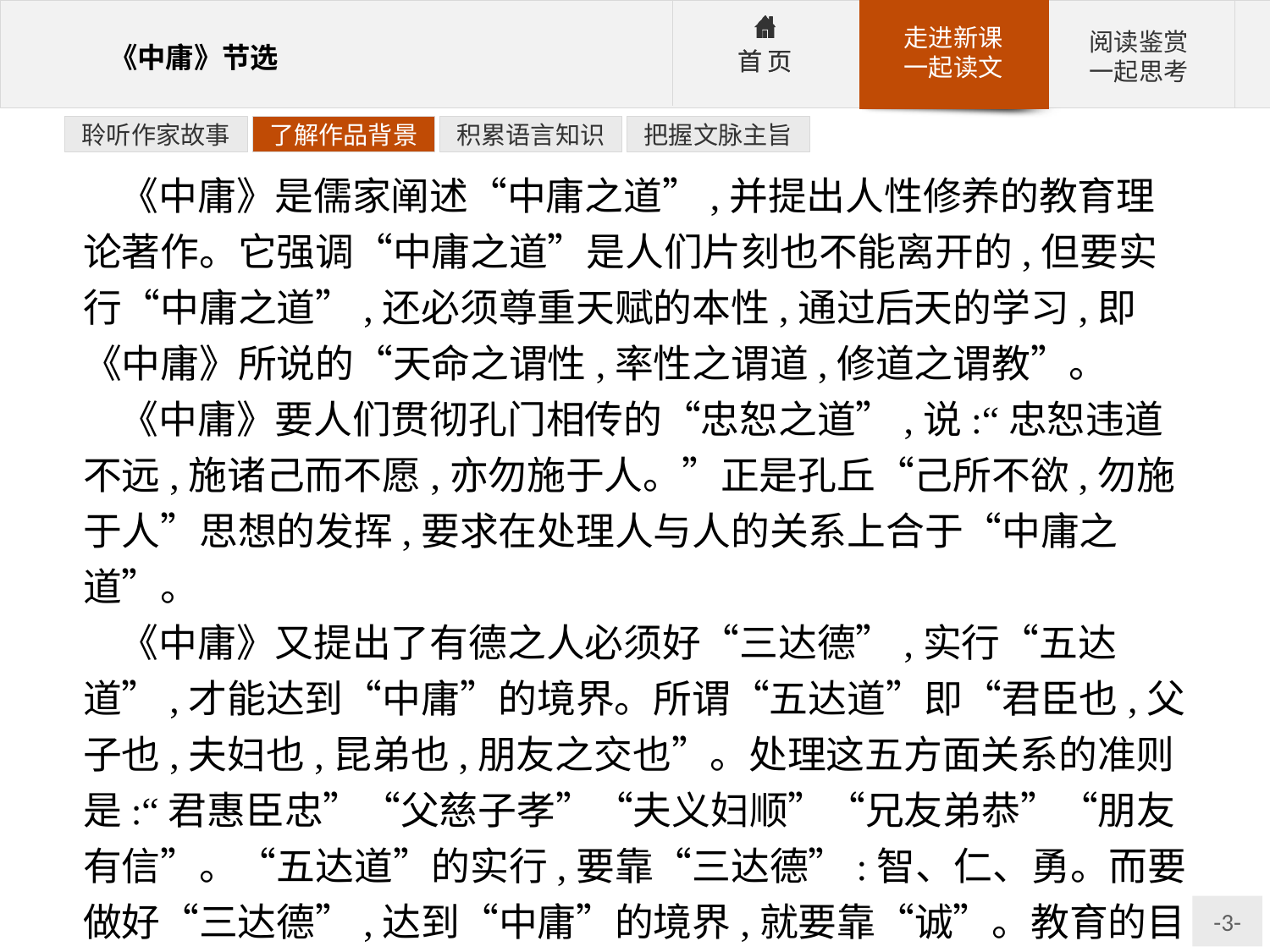

聆听作家故事
了解作品背景
积累语言知识
把握文脉主旨
《中庸》是儒家阐述“中庸之道”,并提出人性修养的教育理论著作。它强调“中庸之道”是人们片刻也不能离开的,但要实行“中庸之道”,还必须尊重天赋的本性,通过后天的学习,即《中庸》所说的“天命之谓性,率性之谓道,修道之谓教”。
《中庸》要人们贯彻孔门相传的“忠恕之道”,说:“忠恕违道不远,施诸己而不愿,亦勿施于人。”正是孔丘“己所不欲,勿施于人”思想的发挥,要求在处理人与人的关系上合于“中庸之道”。
《中庸》又提出了有德之人必须好“三达德”,实行“五达道”,才能达到“中庸”的境界。所谓“五达道”即“君臣也,父子也,夫妇也,昆弟也,朋友之交也”。处理这五方面关系的准则是:“君惠臣忠”“父慈子孝”“夫义妇顺”“兄友弟恭”“朋友有信”。“五达道”的实行,要靠“三达德”:智、仁、勇。而要做好“三达德”,达到“中庸”的境界,就要靠“诚”。教育的目的就是要人们努力进行主观心性的养成,以达到“至诚”的境界。